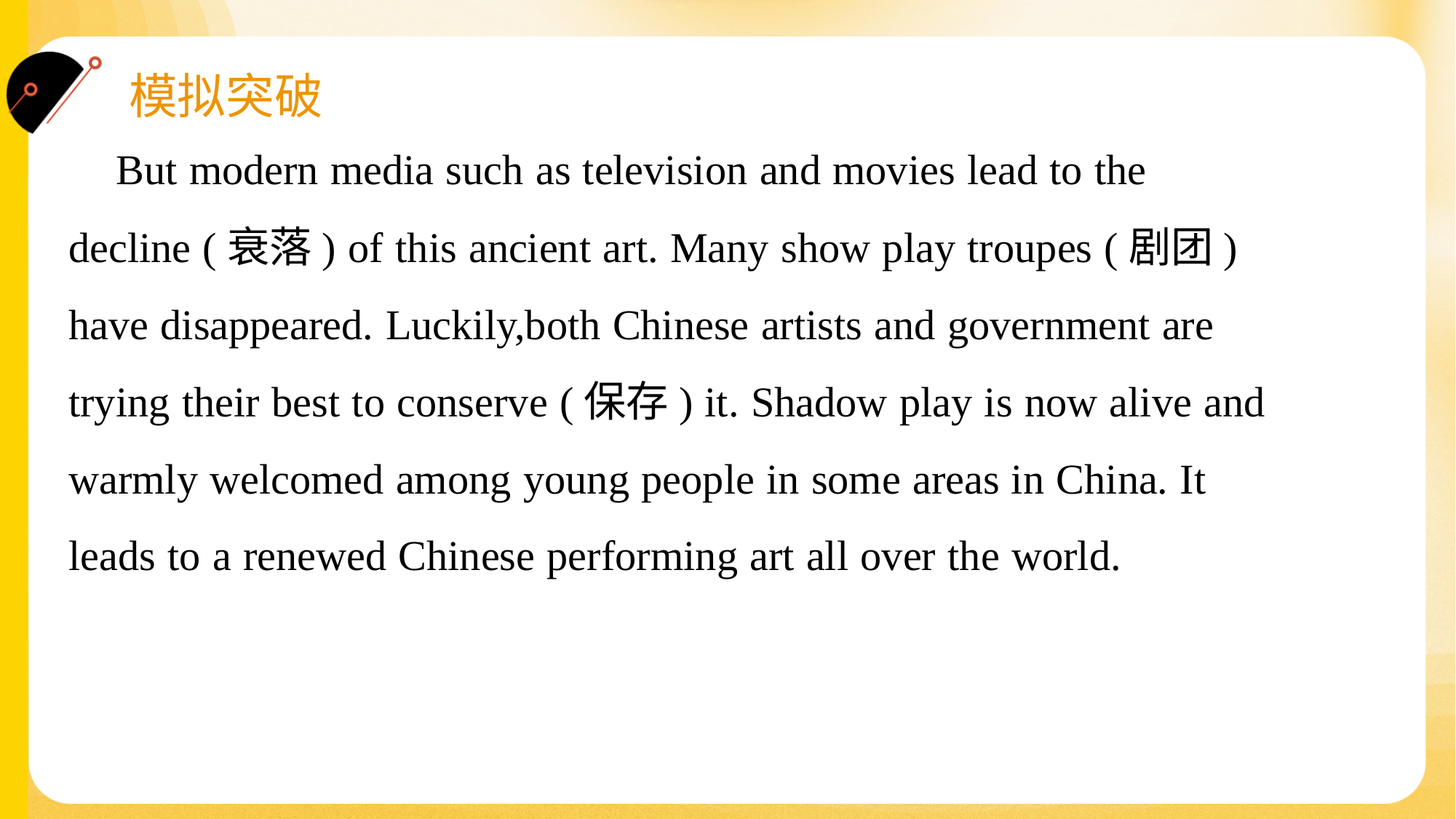

But modern media such as television and movies lead to the
decline (衰落) of this ancient art. Many show play troupes (剧团)
have disappeared. Luckily,both Chinese artists and government are
trying their best to conserve (保存) it. Shadow play is now alive and
warmly welcomed among young people in some areas in China. It
leads to a renewed Chinese performing art all over the world.#1.1.5